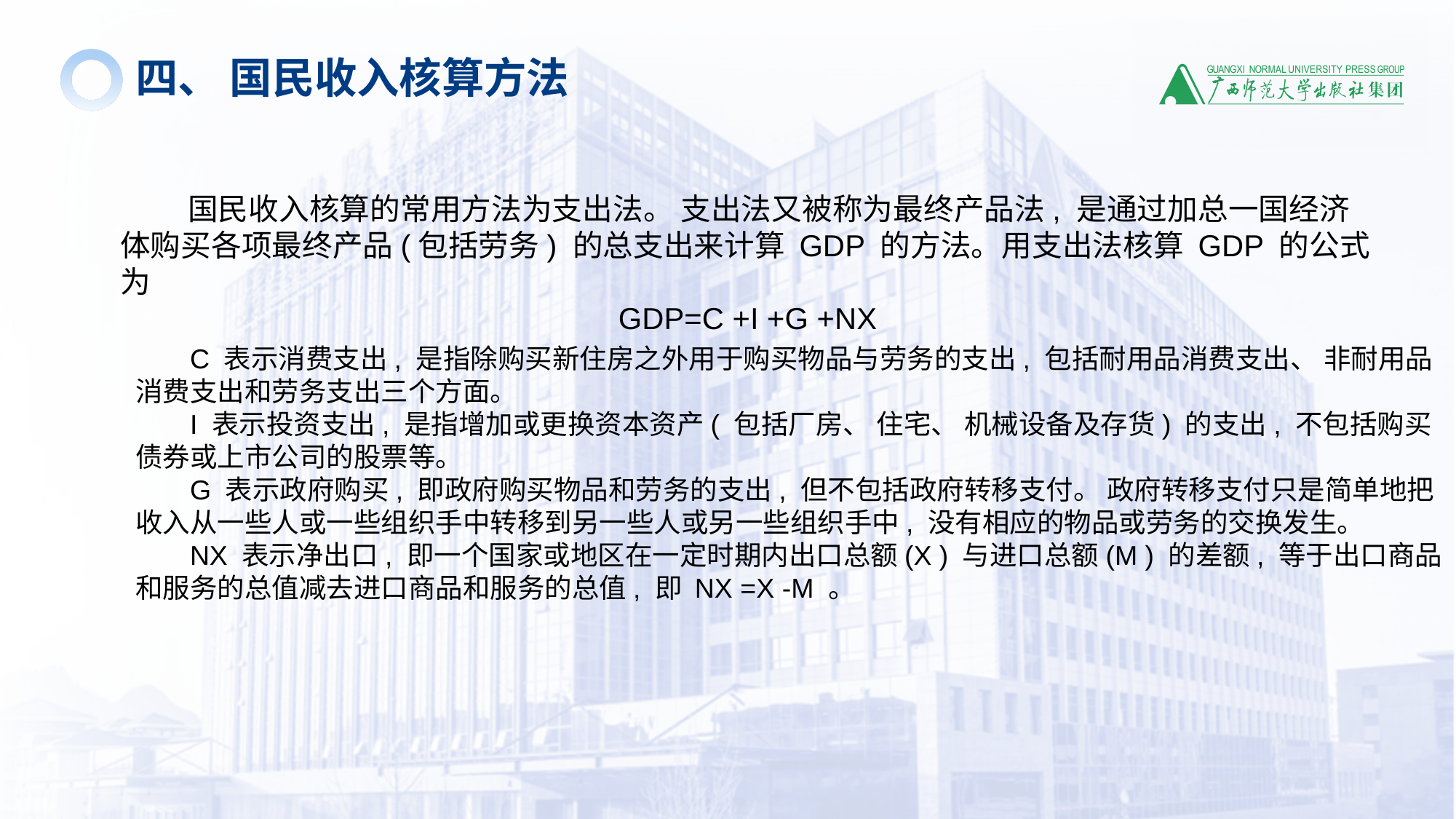

四、 国民收入核算方法

         国民收入核算的常用方法为支出法。 支出法又被称为最终产品法, 是通过加总一国经济体购买各项最终产品(包括劳务) 的总支出来计算 GDP 的方法。用支出法核算 GDP 的公式为
GDP=C +I +G +NX
C 表示消费支出, 是指除购买新住房之外用于购买物品与劳务的支出, 包括耐用品消费支出、 非耐用品消费支出和劳务支出三个方面。
I 表示投资支出, 是指增加或更换资本资产( 包括厂房、 住宅、 机械设备及存货) 的支出, 不包括购买债券或上市公司的股票等。
G 表示政府购买, 即政府购买物品和劳务的支出, 但不包括政府转移支付。 政府转移支付只是简单地把收入从一些人或一些组织手中转移到另一些人或另一些组织手中, 没有相应的物品或劳务的交换发生。
NX 表示净出口, 即一个国家或地区在一定时期内出口总额(X ) 与进口总额(M ) 的差额, 等于出口商品和服务的总值减去进口商品和服务的总值, 即 NX =X -M 。